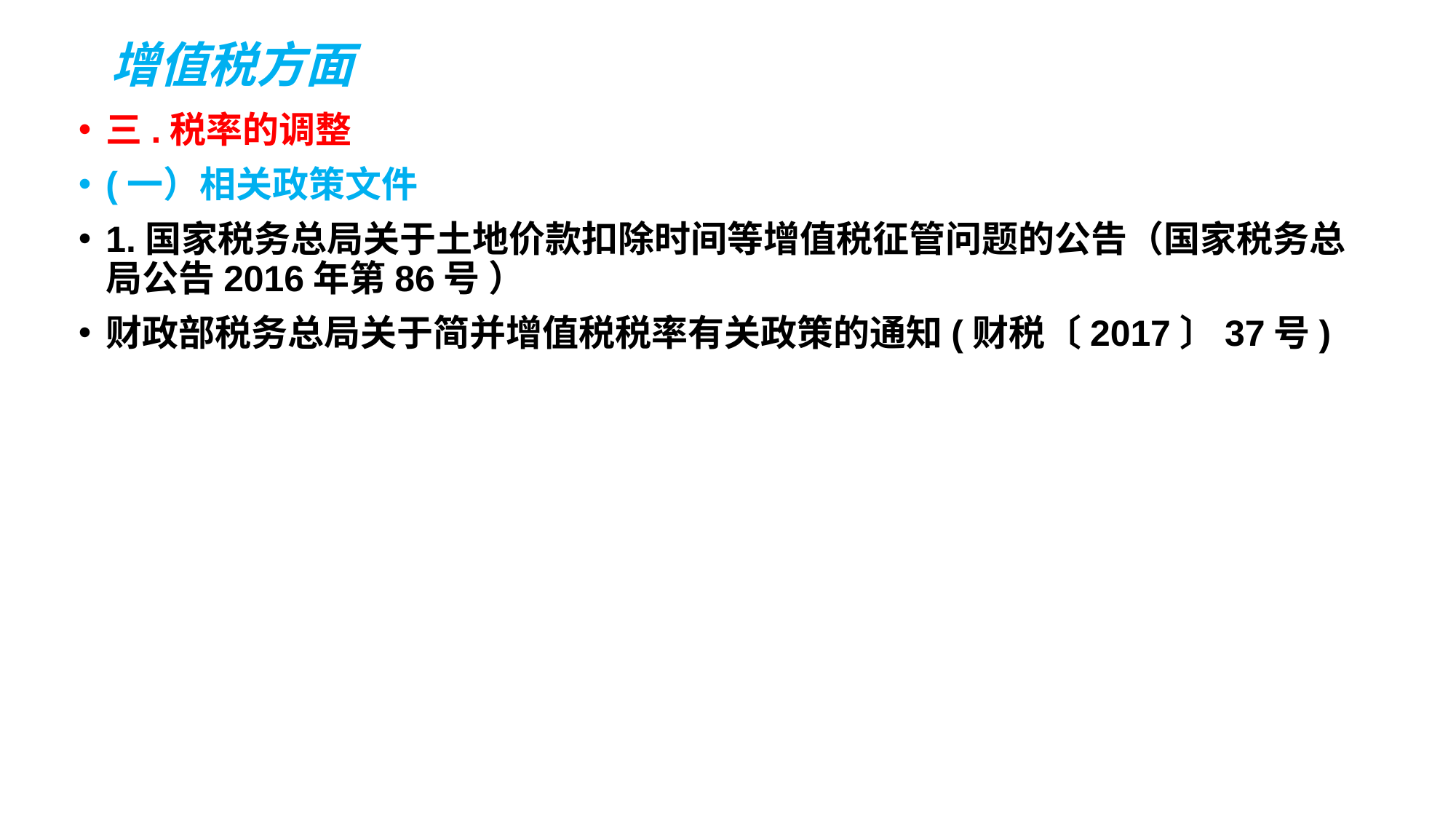

# 增值税方面
三.税率的调整
(一）相关政策文件
1.国家税务总局关于土地价款扣除时间等增值税征管问题的公告（国家税务总局公告2016年第86号 ）
财政部税务总局关于简并增值税税率有关政策的通知(财税〔2017〕37号)